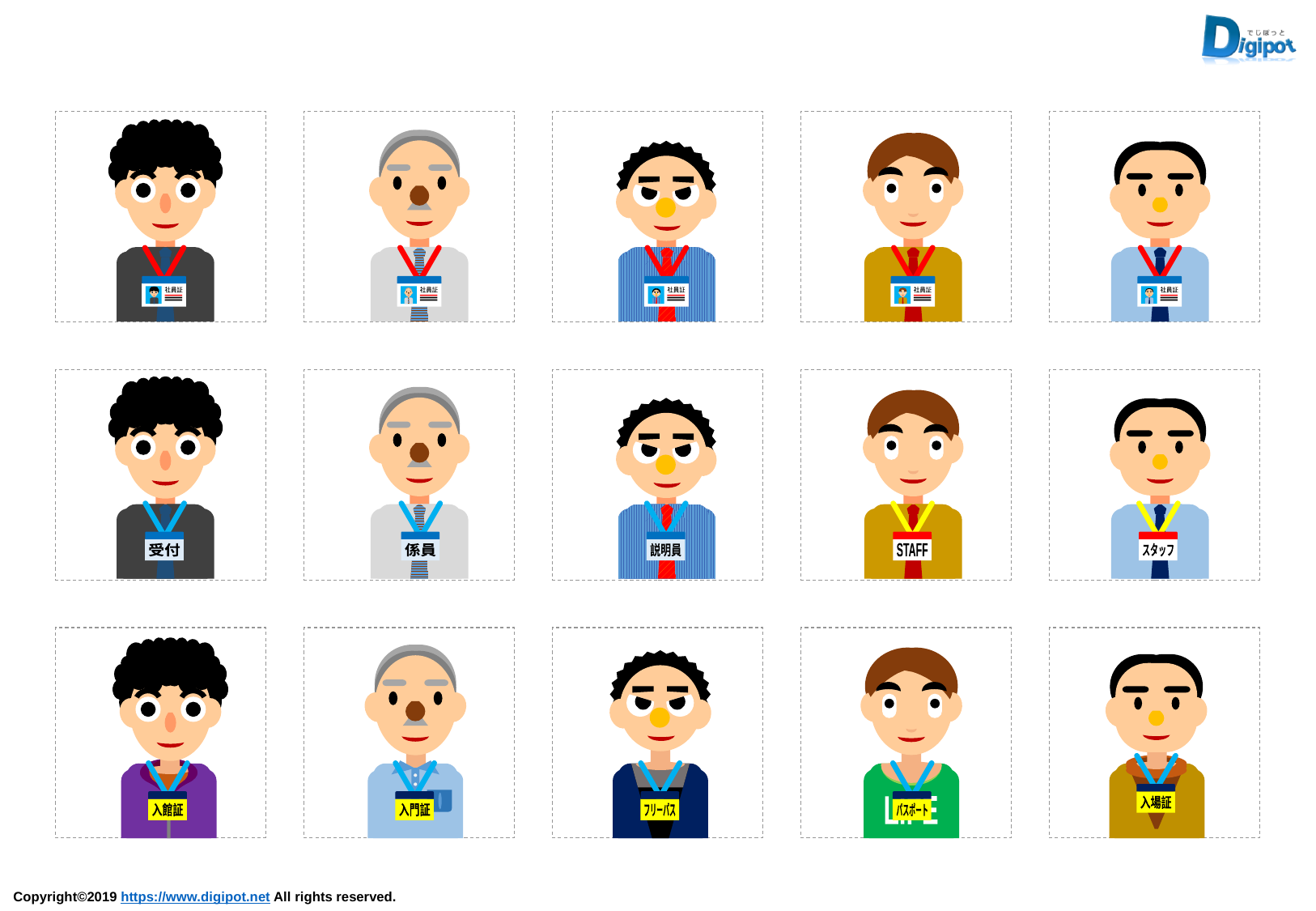

社員証

社員証

社員証

社員証

社員証

受付

係員

STAFF

説明員

スタッフ

入館証

入門証

LIFE

パスポート

フリーパス

入場証